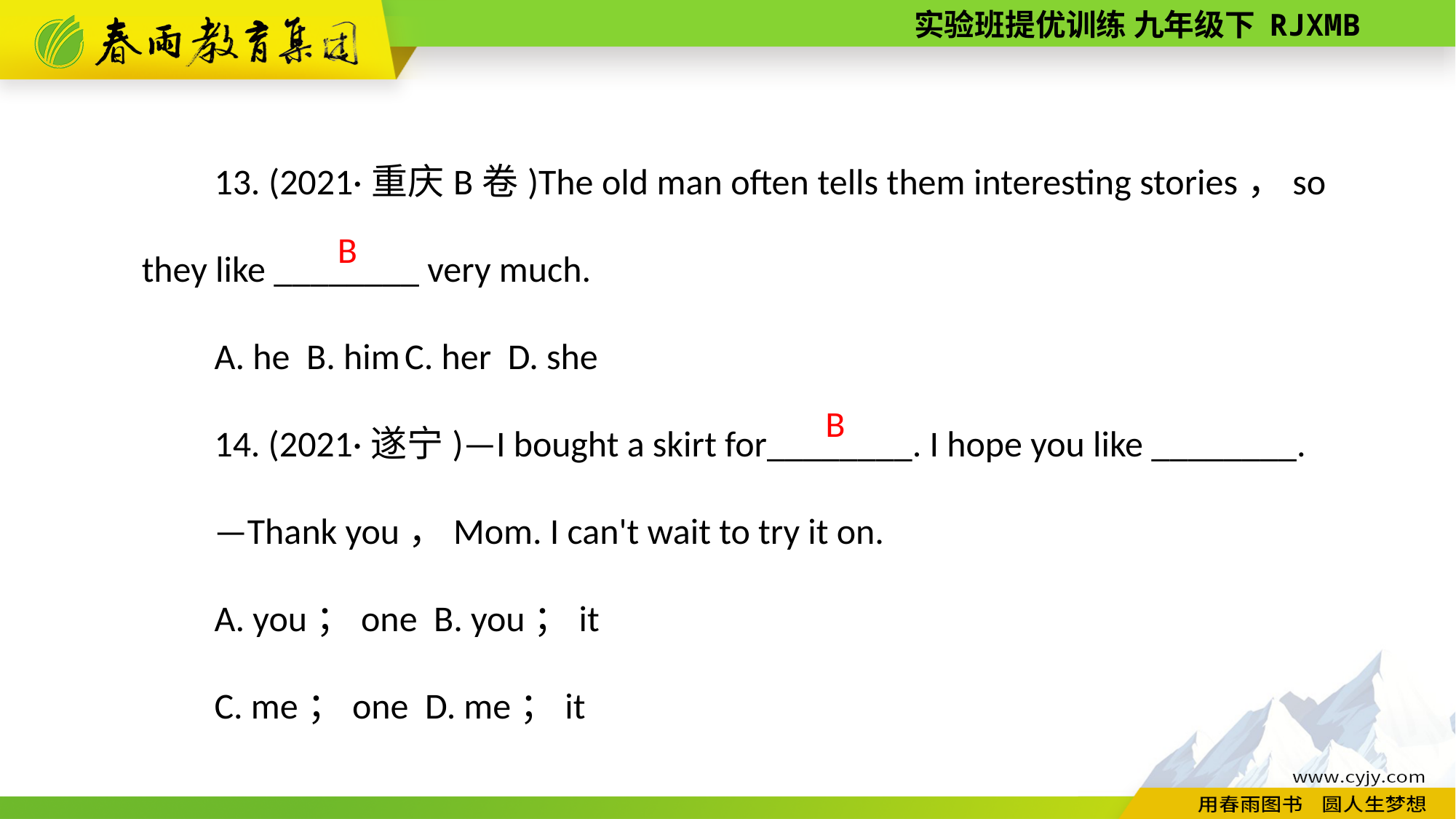

13. (2021·重庆B卷)The old man often tells them interesting stories，so they like ________ very much.
A. he  B. him C. her  D. she
14. (2021·遂宁)—I bought a skirt for________. I hope you like ________.
—Thank you，Mom. I can't wait to try it on.
A. you；one  B. you；it
C. me；one  D. me；it
B
B